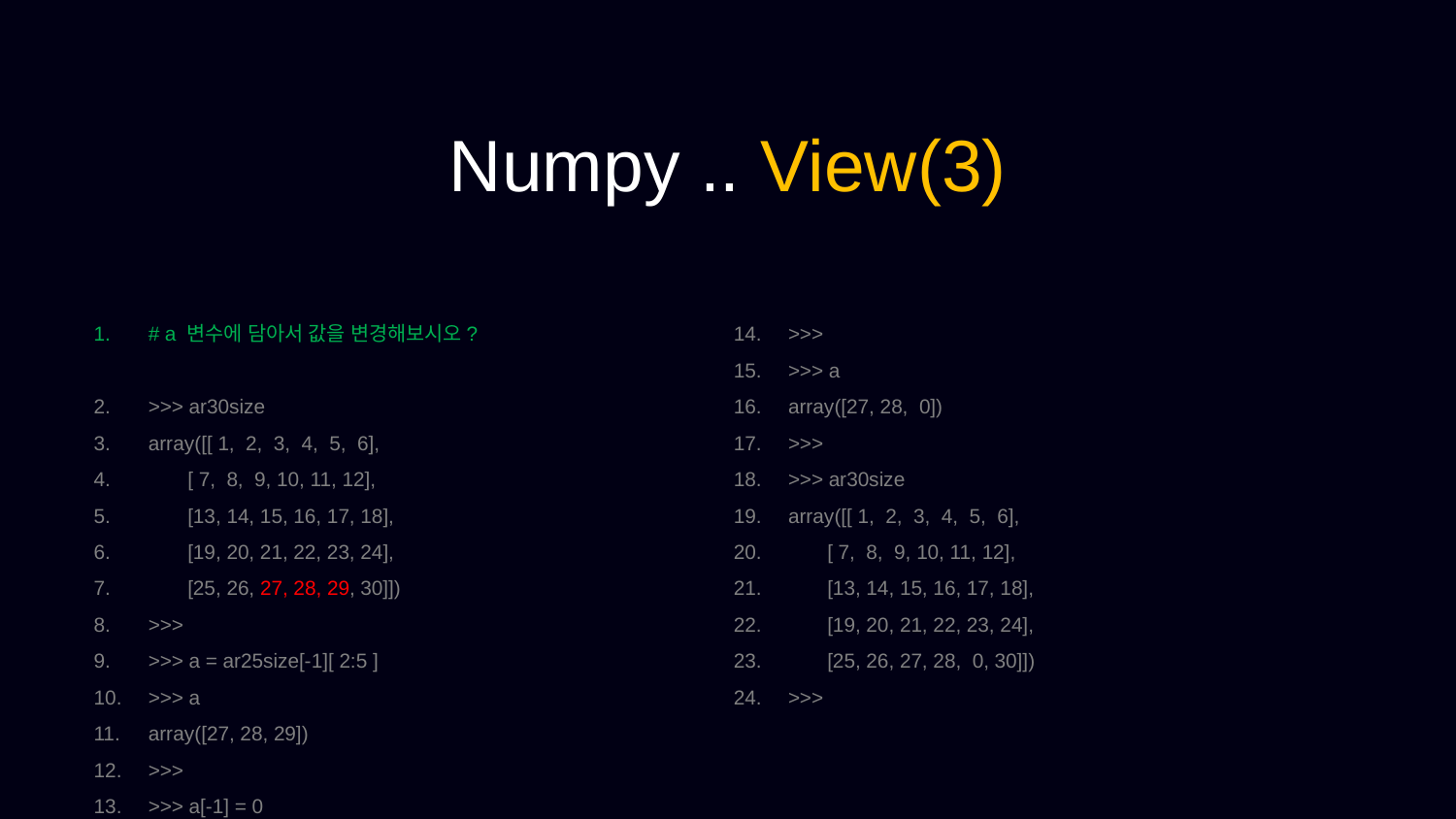

Numpy .. View(3)
# a 변수에 담아서 값을 변경해보시오?

>>> ar30size
array([[ 1,  2,  3,  4,  5,  6],
       [ 7,  8,  9, 10, 11, 12],
       [13, 14, 15, 16, 17, 18],
       [19, 20, 21, 22, 23, 24],
       [25, 26, 27, 28, 29, 30]])
>>>
>>> a = ar25size[-1][ 2:5 ]
>>> a
array([27, 28, 29])
>>>
>>> a[-1] = 0
>>>
>>> a
array([27, 28,  0])
>>>
>>> ar30size
array([[ 1,  2,  3,  4,  5,  6],
       [ 7,  8,  9, 10, 11, 12],
       [13, 14, 15, 16, 17, 18],
       [19, 20, 21, 22, 23, 24],
       [25, 26, 27, 28,  0, 30]])
>>>